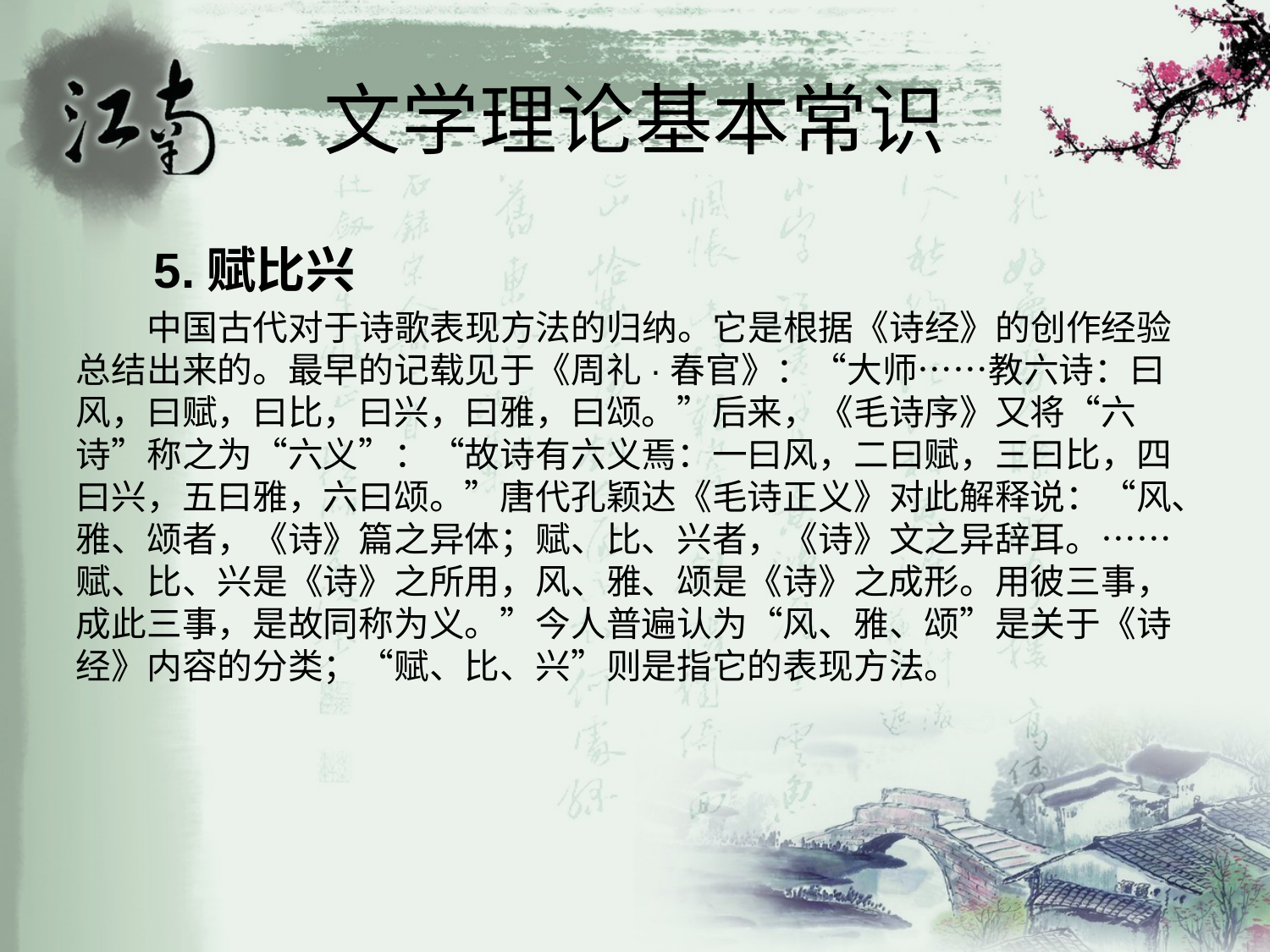

# 文学理论基本常识
        5.赋比兴
        中国古代对于诗歌表现方法的归纳。它是根据《诗经》的创作经验总结出来的。最早的记载见于《周礼·春官》：“大师……教六诗：曰风，曰赋，曰比，曰兴，曰雅，曰颂。”后来，《毛诗序》又将“六诗”称之为“六义”：“故诗有六义焉：一曰风，二曰赋，三曰比，四曰兴，五曰雅，六曰颂。”唐代孔颖达《毛诗正义》对此解释说：“风、雅、颂者，《诗》篇之异体；赋、比、兴者，《诗》文之异辞耳。……赋、比、兴是《诗》之所用，风、雅、颂是《诗》之成形。用彼三事，成此三事，是故同称为义。”今人普遍认为“风、雅、颂”是关于《诗经》内容的分类；“赋、比、兴”则是指它的表现方法。